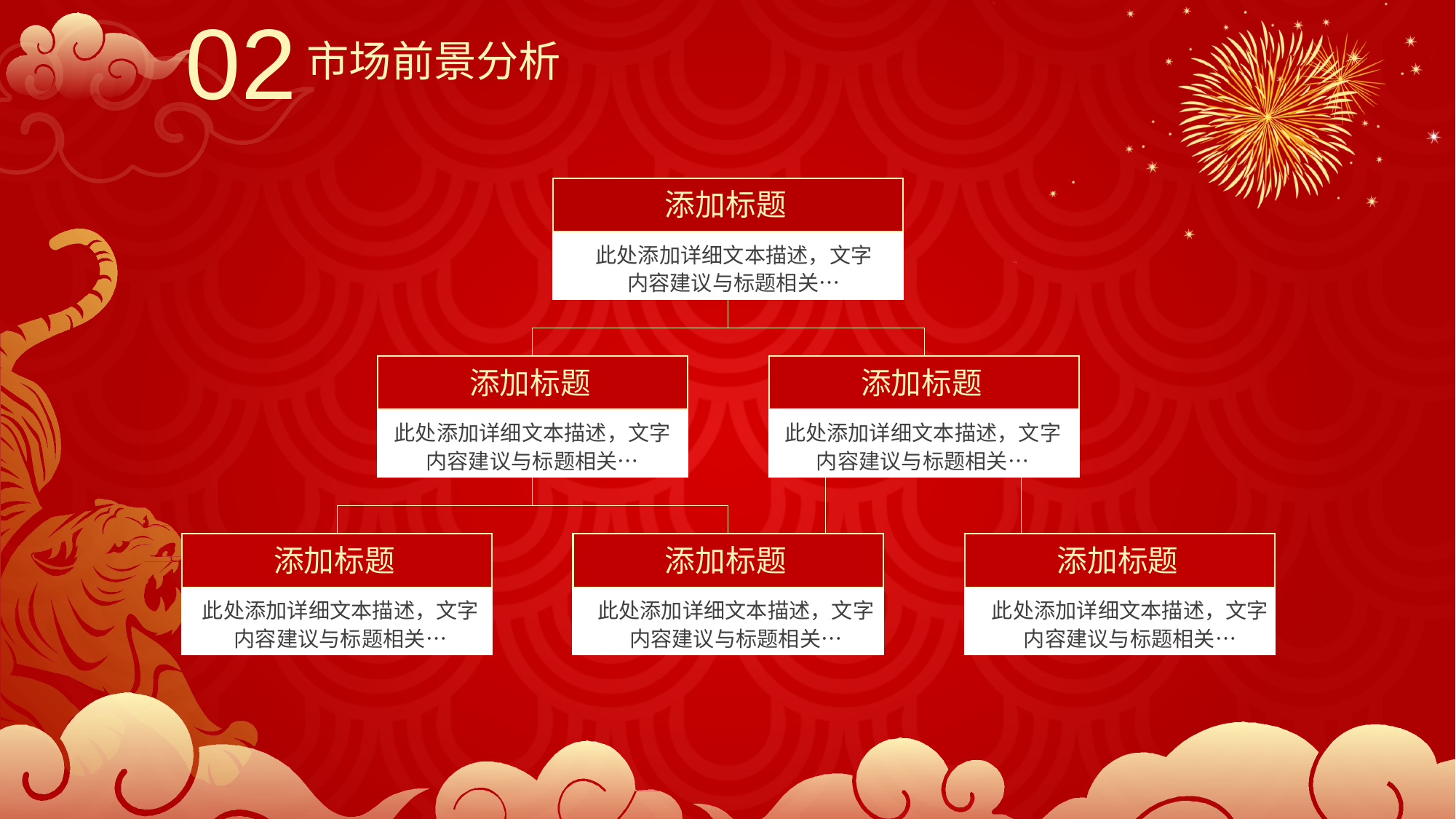

02
市场前景分析

添加标题

此处添加详细文本描述，文字内容建议与标题相关…

添加标题
添加标题

此处添加详细文本描述，文字内容建议与标题相关…
此处添加详细文本描述，文字内容建议与标题相关…

添加标题
添加标题
添加标题

此处添加详细文本描述，文字内容建议与标题相关…
此处添加详细文本描述，文字内容建议与标题相关…
此处添加详细文本描述，文字内容建议与标题相关…